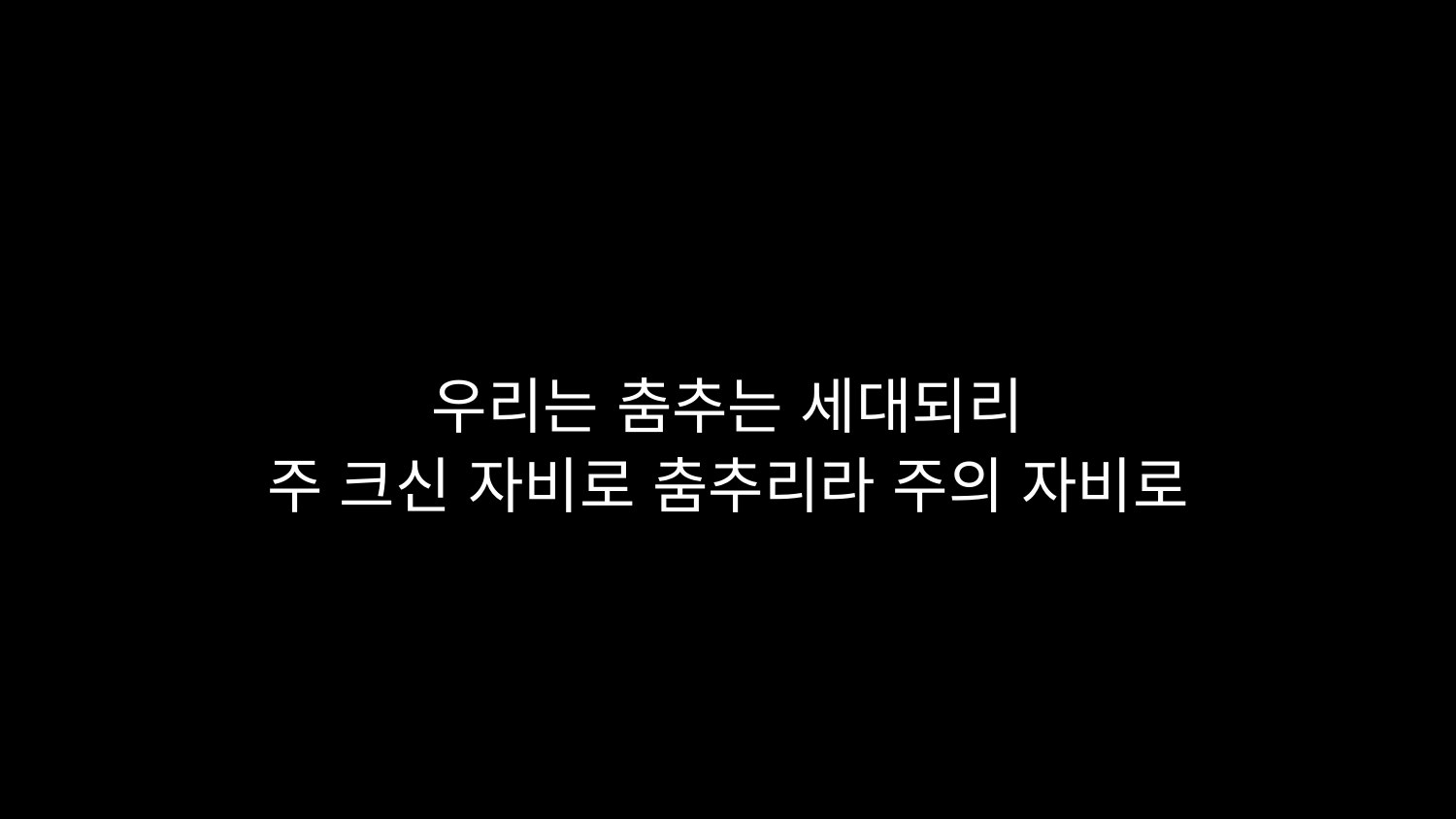

# 우리는 춤추는 세대되리 주 크신 자비로 춤추리라 주의 자비로